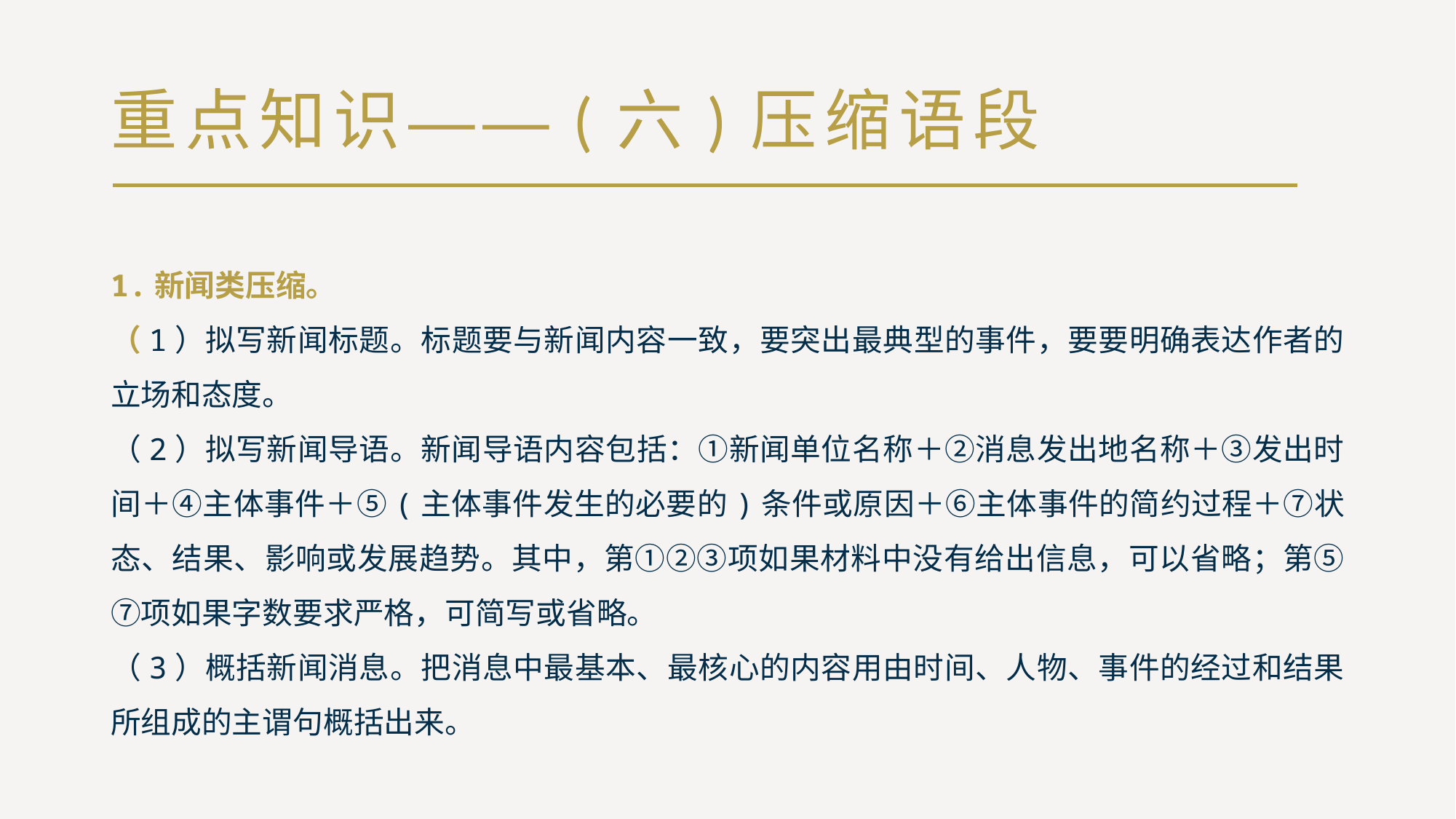

# 重点知识——(六)压缩语段
1.新闻类压缩。
（1）拟写新闻标题。标题要与新闻内容一致，要突出最典型的事件，要要明确表达作者的立场和态度。
（2）拟写新闻导语。新闻导语内容包括：①新闻单位名称＋②消息发出地名称＋③发出时间＋④主体事件＋⑤(主体事件发生的必要的)条件或原因＋⑥主体事件的简约过程＋⑦状态、结果、影响或发展趋势。其中，第①②③项如果材料中没有给出信息，可以省略；第⑤⑦项如果字数要求严格，可简写或省略。
（3）概括新闻消息。把消息中最基本、最核心的内容用由时间、人物、事件的经过和结果所组成的主谓句概括出来。